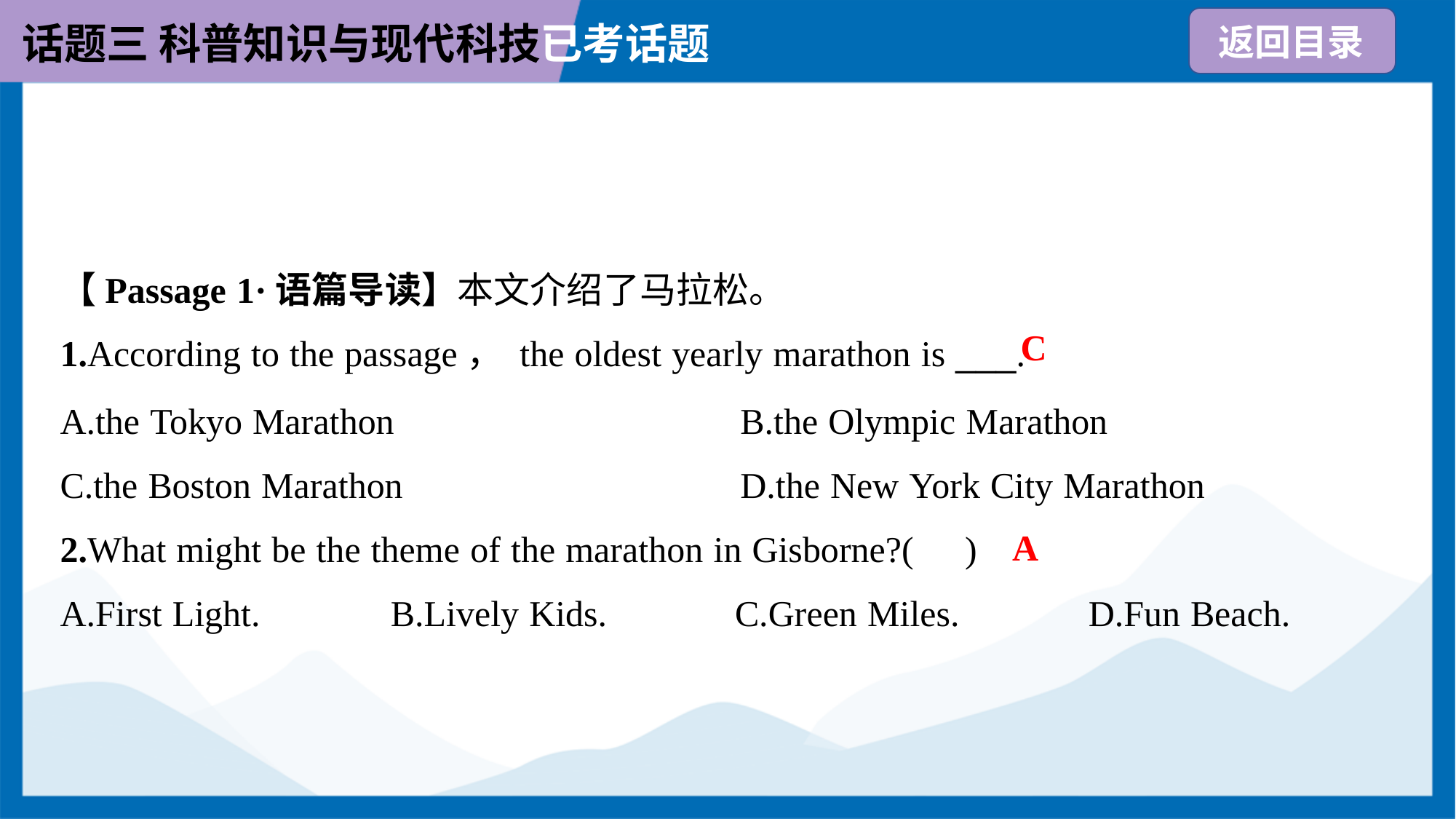

【Passage 1·语篇导读】本文介绍了马拉松。
C
1.According to the passage， the oldest yearly marathon is ___.
A.the Tokyo Marathon	B.the Olympic Marathon
C.the Boston Marathon	D.the New York City Marathon
A
2.What might be the theme of the marathon in Gisborne?(     )
A.First Light.	B.Lively Kids.	C.Green Miles.	D.Fun Beach.